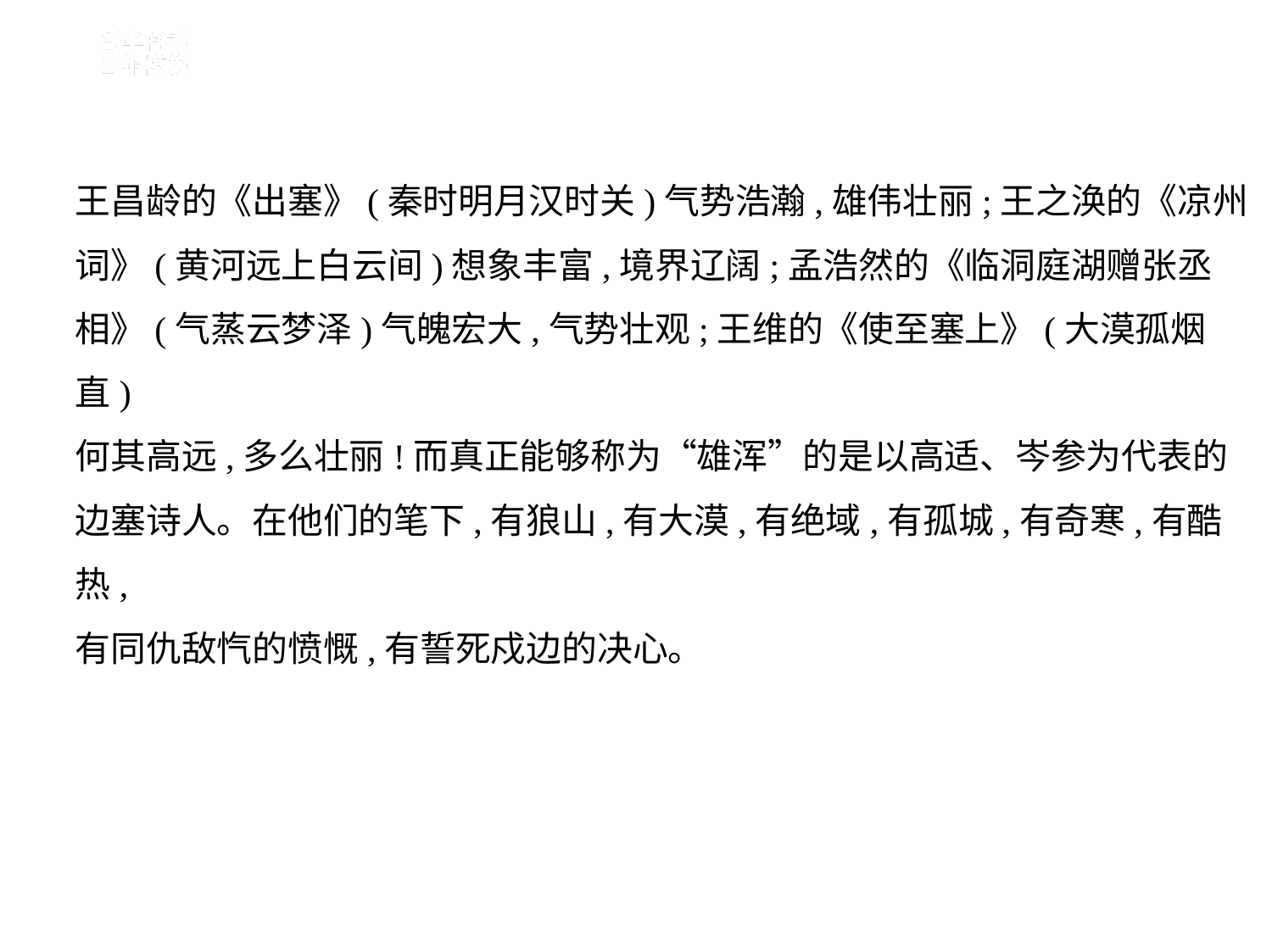

王昌龄的《出塞》(秦时明月汉时关)气势浩瀚,雄伟壮丽;王之涣的《凉州
词》(黄河远上白云间)想象丰富,境界辽阔;孟浩然的《临洞庭湖赠张丞
相》(气蒸云梦泽)气魄宏大,气势壮观;王维的《使至塞上》(大漠孤烟直)
何其高远,多么壮丽!而真正能够称为“雄浑”的是以高适、岑参为代表的
边塞诗人。在他们的笔下,有狼山,有大漠,有绝域,有孤城,有奇寒,有酷热,
有同仇敌忾的愤慨,有誓死戍边的决心。